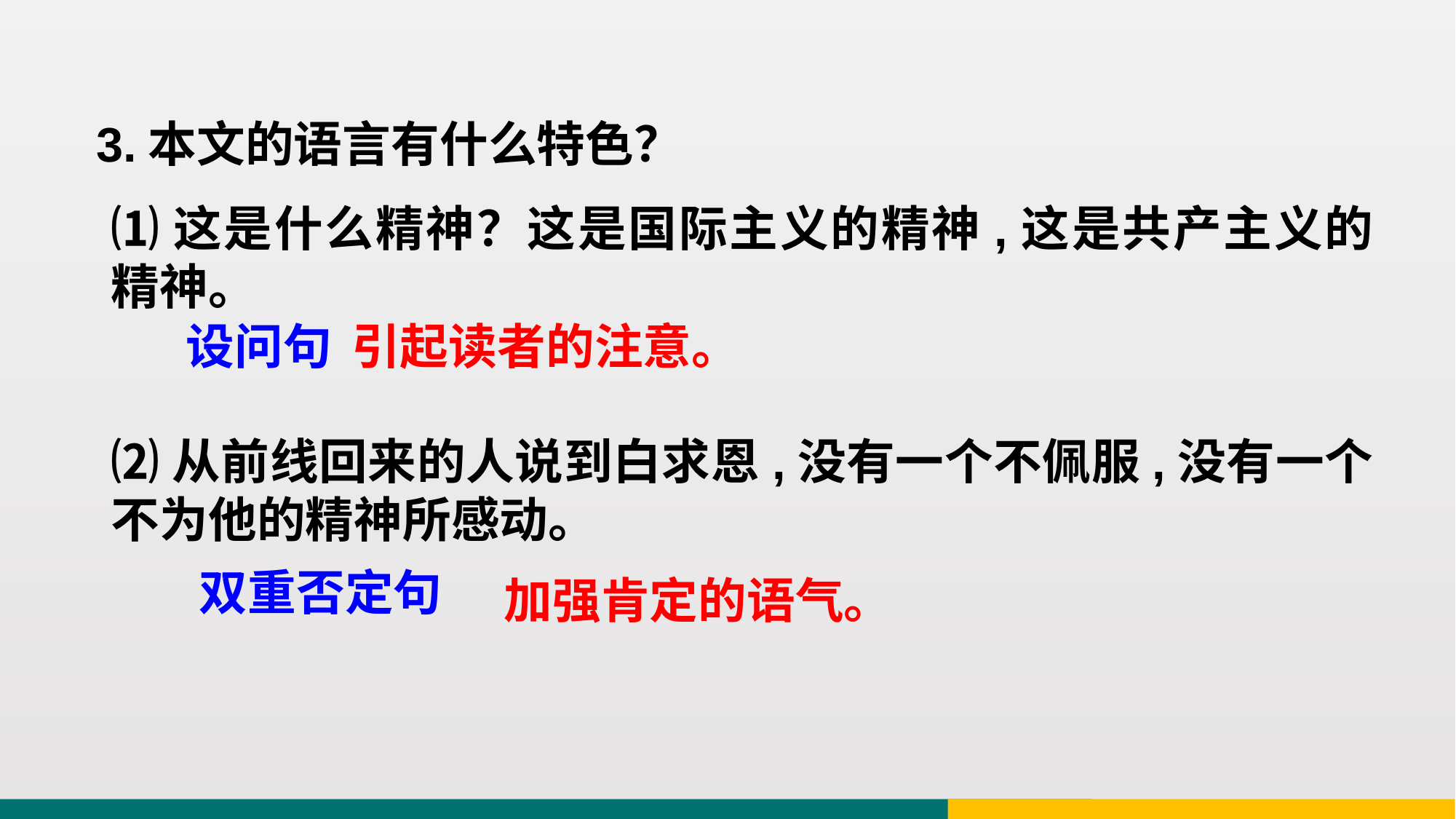

3.本文的语言有什么特色？
⑴这是什么精神？这是国际主义的精神,这是共产主义的精神。

⑵从前线回来的人说到白求恩,没有一个不佩服,没有一个不为他的精神所感动。
设问句
引起读者的注意。
双重否定句
加强肯定的语气。